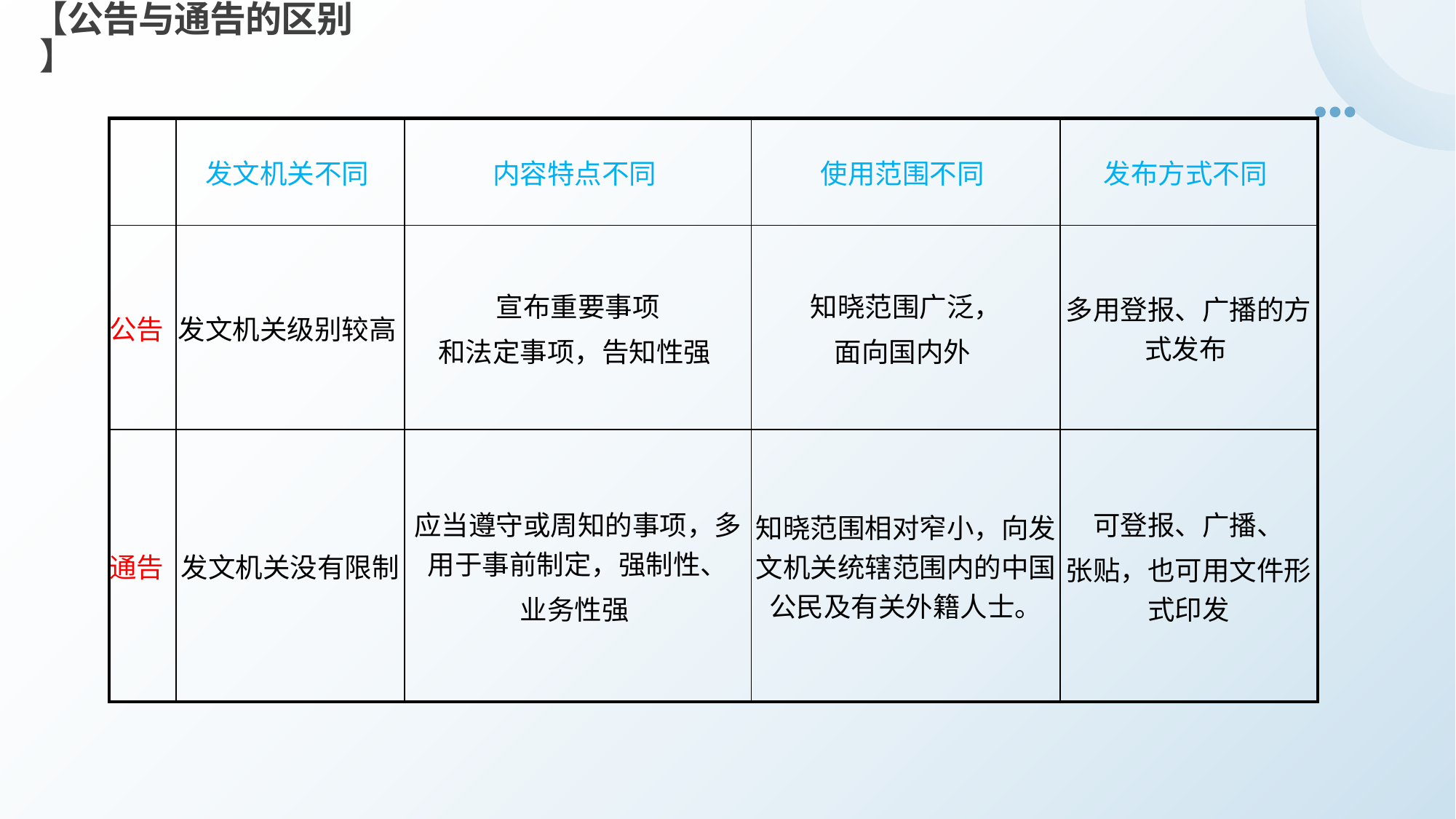

# 【公告与通告的区别 】
|  | 发文机关不同 | 内容特点不同 | 使用范围不同 | 发布方式不同 |
| --- | --- | --- | --- | --- |
| 公告 | 发文机关级别较高 | 宣布重要事项 和法定事项，告知性强 | 知晓范围广泛， 面向国内外 | 多用登报、广播的方式发布 |
| 通告 | 发文机关没有限制 | 应当遵守或周知的事项，多用于事前制定，强制性、 业务性强 | 知晓范围相对窄小，向发文机关统辖范围内的中国公民及有关外籍人士。 | 可登报、广播、 张贴，也可用文件形式印发 |